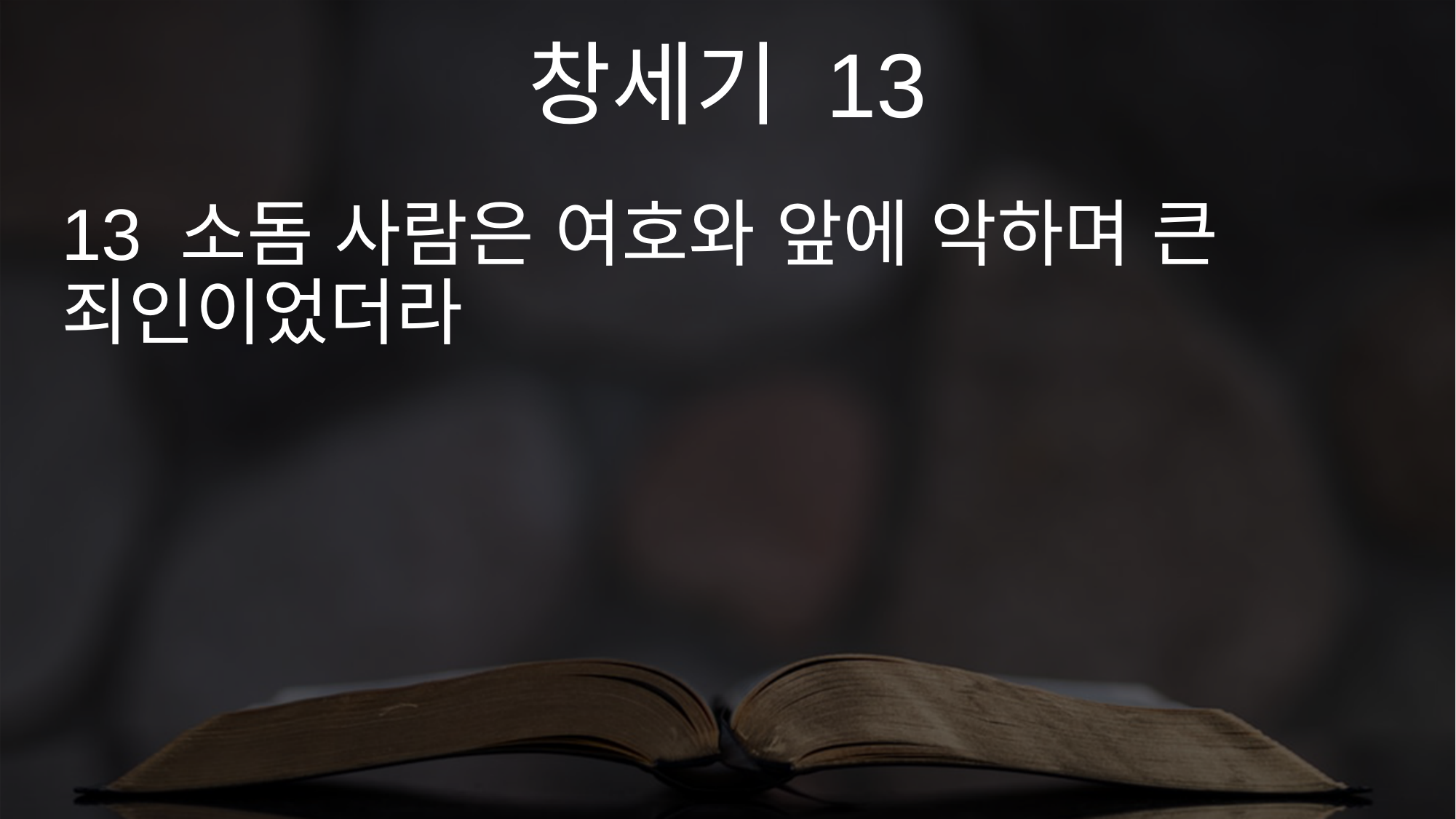

창세기 13
13 소돔 사람은 여호와 앞에 악하며 큰 죄인이었더라